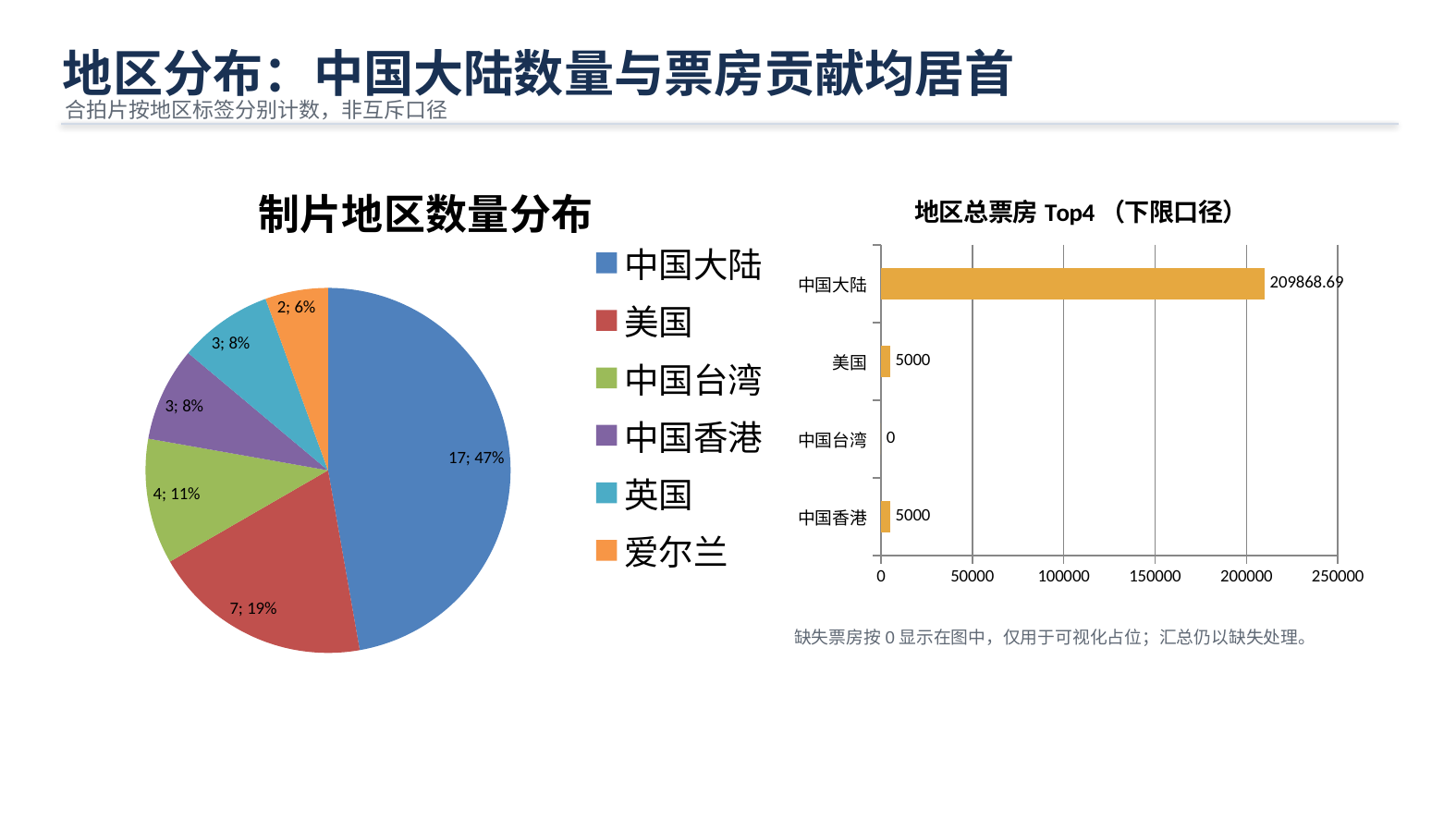

地区分布：中国大陆数量与票房贡献均居首
合拍片按地区标签分别计数，非互斥口径

### Chart: 制片地区数量分布

| Category | 制片地区数量分布 |
|---|---|
| 中国大陆 | 17.0 |
| 美国 | 7.0 |
| 中国台湾 | 4.0 |
| 中国香港 | 3.0 |
| 英国 | 3.0 |
| 爱尔兰 | 2.0 |

### Chart: 地区总票房Top4（下限口径）

| Category | 地区总票房Top4（下限口径） |
|---|---|
| 中国香港 | 5000.0 |
| 中国台湾 | 0.0 |
| 美国 | 5000.0 |
| 中国大陆 | 209868.69 |
缺失票房按0显示在图中，仅用于可视化占位；汇总仍以缺失处理。